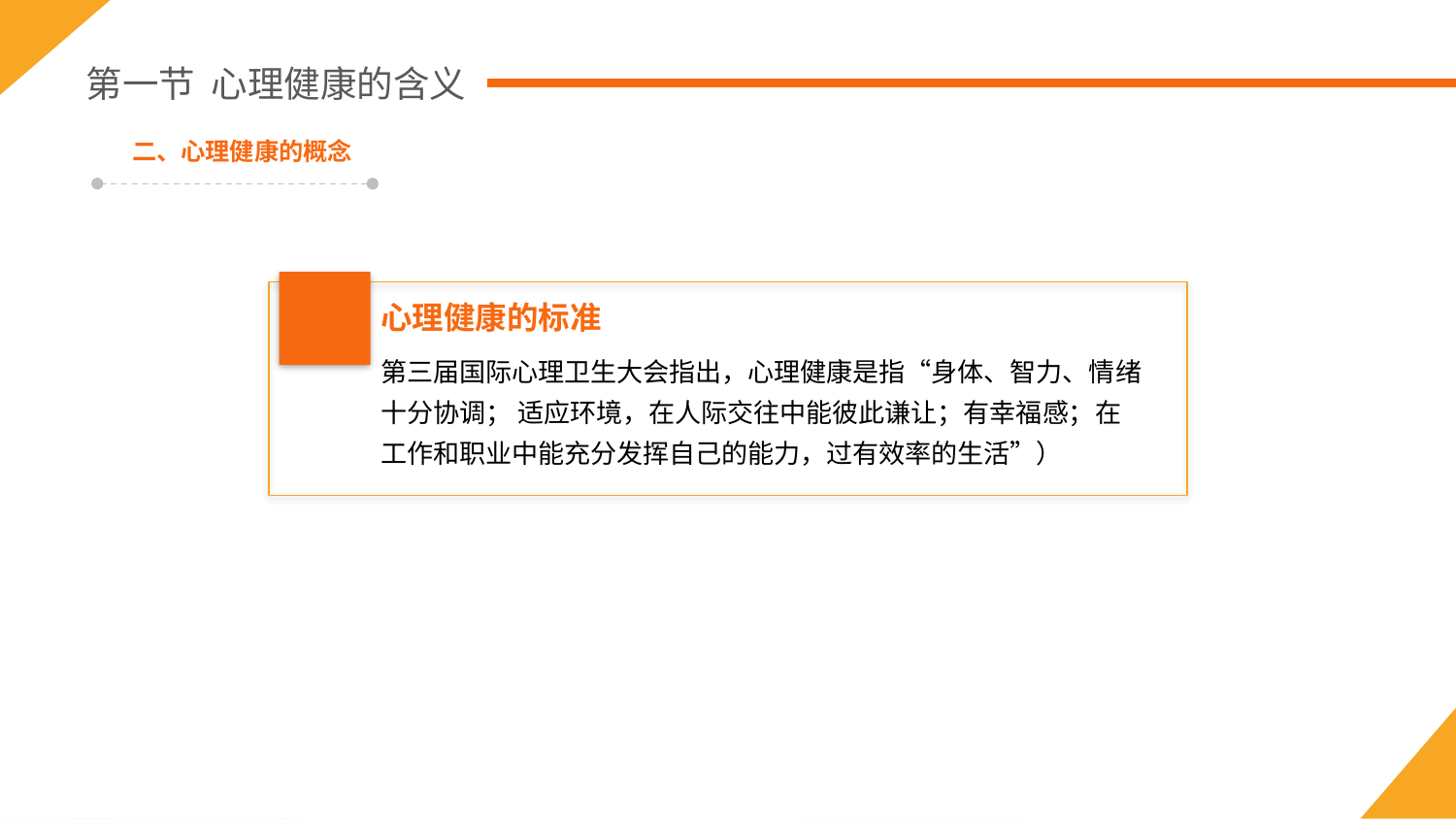

第一节  心理健康的含义
二、心理健康的概念

心理健康的标准
第三届国际心理卫生大会指出，心理健康是指“身体、智力、情绪十分协调； 适应环境，在人际交往中能彼此谦让；有幸福感；在工作和职业中能充分发挥自己的能力，过有效率的生活”）